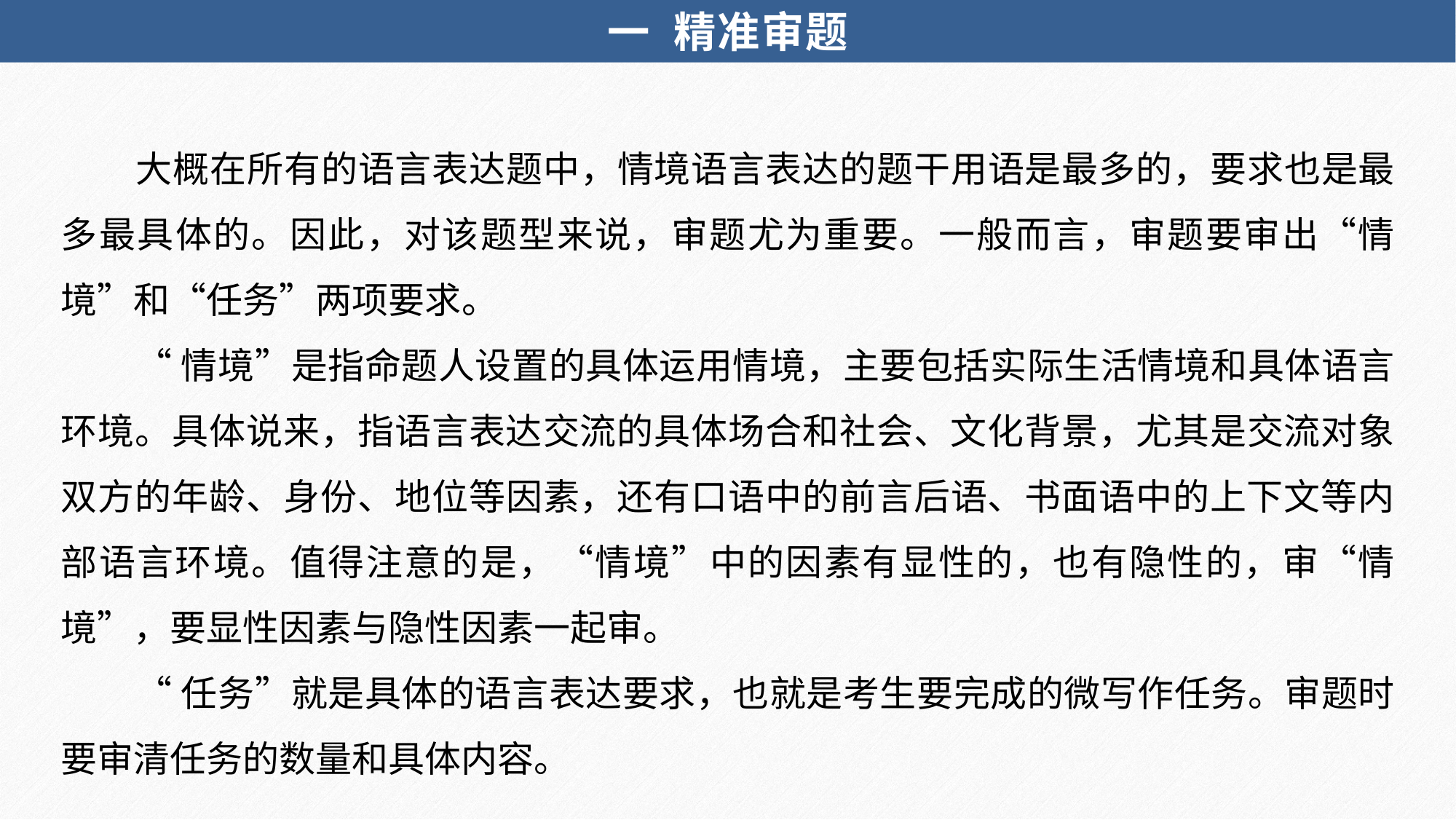

一  精准审题
大概在所有的语言表达题中，情境语言表达的题干用语是最多的，要求也是最多最具体的。因此，对该题型来说，审题尤为重要。一般而言，审题要审出“情境”和“任务”两项要求。
“情境”是指命题人设置的具体运用情境，主要包括实际生活情境和具体语言环境。具体说来，指语言表达交流的具体场合和社会、文化背景，尤其是交流对象双方的年龄、身份、地位等因素，还有口语中的前言后语、书面语中的上下文等内部语言环境。值得注意的是，“情境”中的因素有显性的，也有隐性的，审“情境”，要显性因素与隐性因素一起审。
“任务”就是具体的语言表达要求，也就是考生要完成的微写作任务。审题时要审清任务的数量和具体内容。